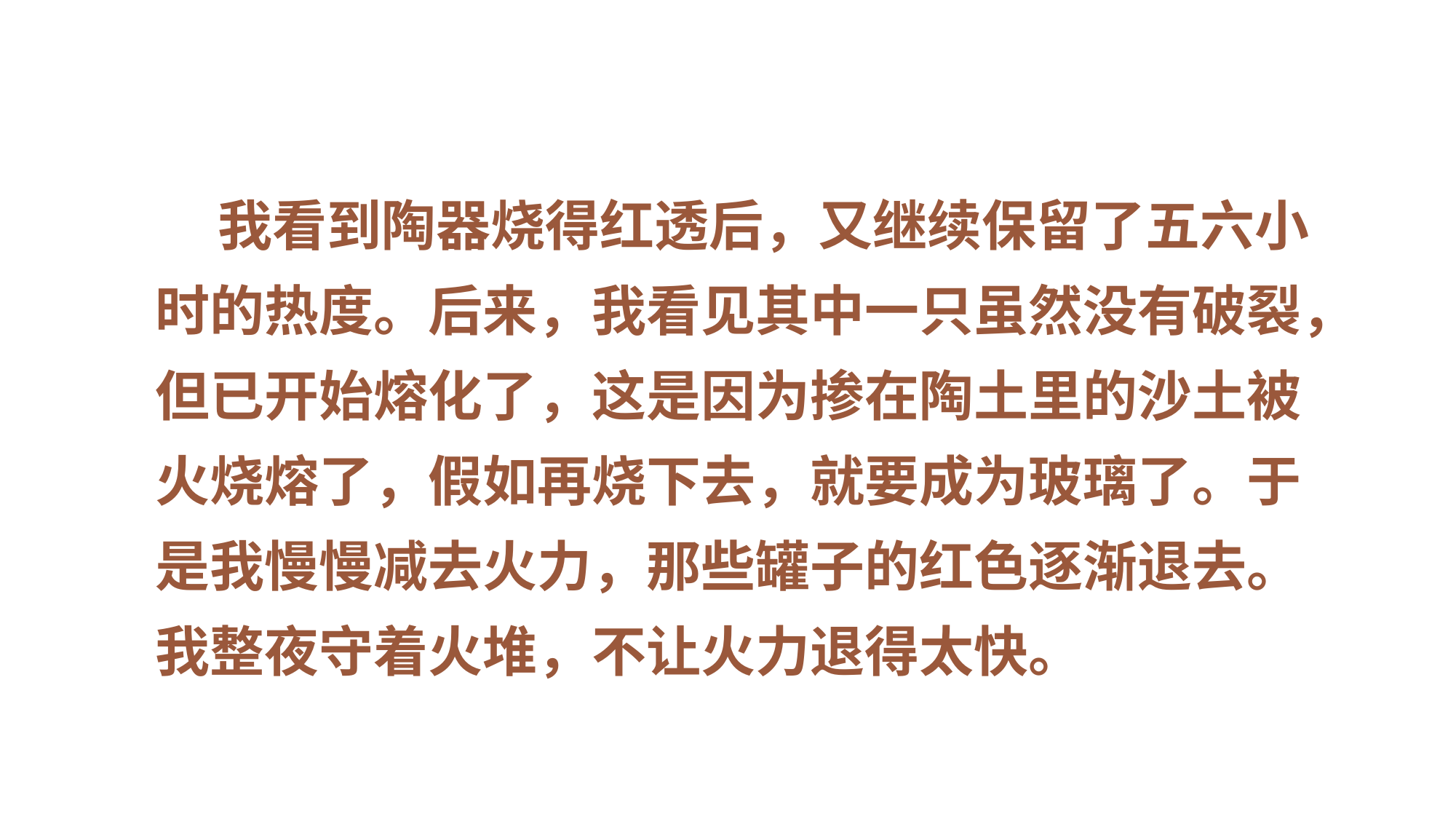

我看到陶器烧得红透后，又继续保留了五六小时的热度。后来，我看见其中一只虽然没有破裂，但已开始熔化了，这是因为掺在陶土里的沙土被火烧熔了，假如再烧下去，就要成为玻璃了。于是我慢慢减去火力，那些罐子的红色逐渐退去。我整夜守着火堆，不让火力退得太快。